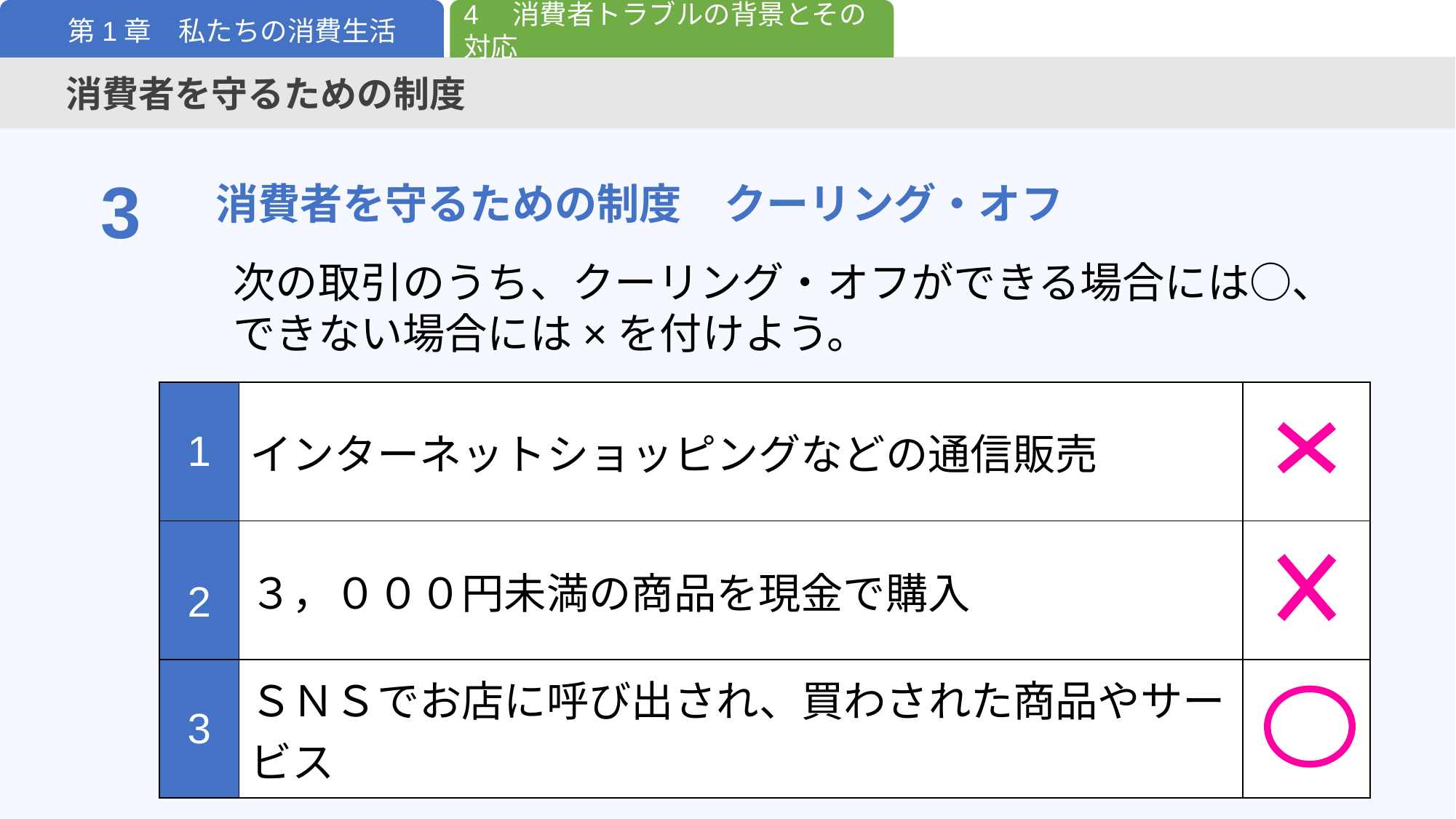

4　消費者トラブルの背景とその対応
第1章　私たちの消費生活
消費者を守るための制度
消費者を守るための制度　クーリング・オフ
3
次の取引のうち、クーリング・オフができる場合には○、
できない場合には×を付けよう。
| 1 | インターネットショッピングなどの通信販売 |  |
| --- | --- | --- |
| 2 | ３，０００円未満の商品を現金で購入 |  |
| 3 | ＳＮＳでお店に呼び出され、買わされた商品やサービス |  |